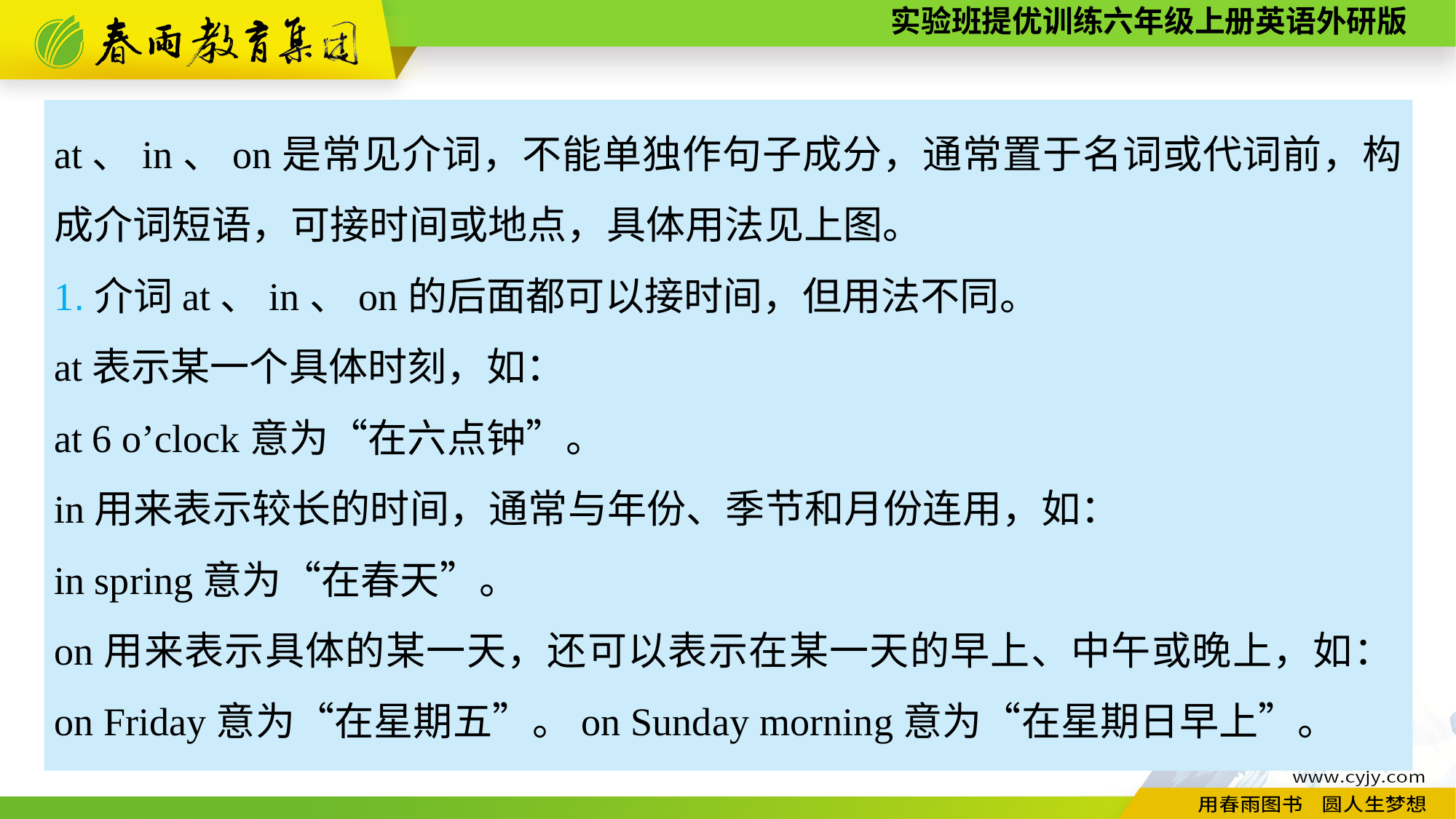

at、in、on是常见介词，不能单独作句子成分，通常置于名词或代词前，构成介词短语，可接时间或地点，具体用法见上图。
1.介词at、in、on的后面都可以接时间，但用法不同。
at表示某一个具体时刻，如：
at 6 o’clock意为“在六点钟”。
in用来表示较长的时间，通常与年份、季节和月份连用，如：
in spring意为“在春天”。
on用来表示具体的某一天，还可以表示在某一天的早上、中午或晚上，如：on Friday意为“在星期五”。on Sunday morning意为“在星期日早上”。